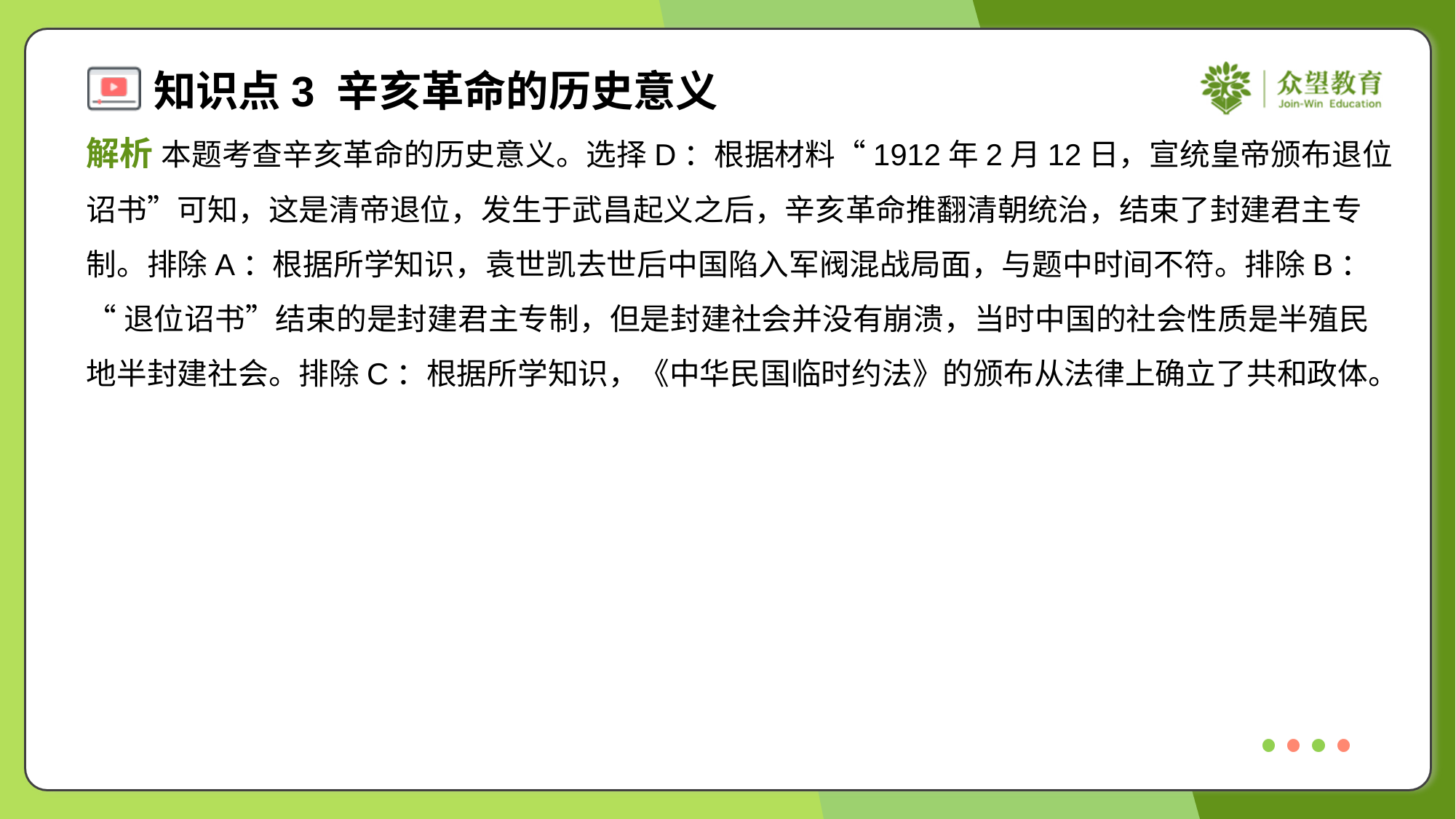

解析 本题考查辛亥革命的历史意义。选择D：根据材料“1912年2月12日，宣统皇帝颁布退位
诏书”可知，这是清帝退位，发生于武昌起义之后，辛亥革命推翻清朝统治，结束了封建君主专
制。排除A：根据所学知识，袁世凯去世后中国陷入军阀混战局面，与题中时间不符。排除B：
“退位诏书”结束的是封建君主专制，但是封建社会并没有崩溃，当时中国的社会性质是半殖民
地半封建社会。排除C：根据所学知识，《中华民国临时约法》的颁布从法律上确立了共和政体。